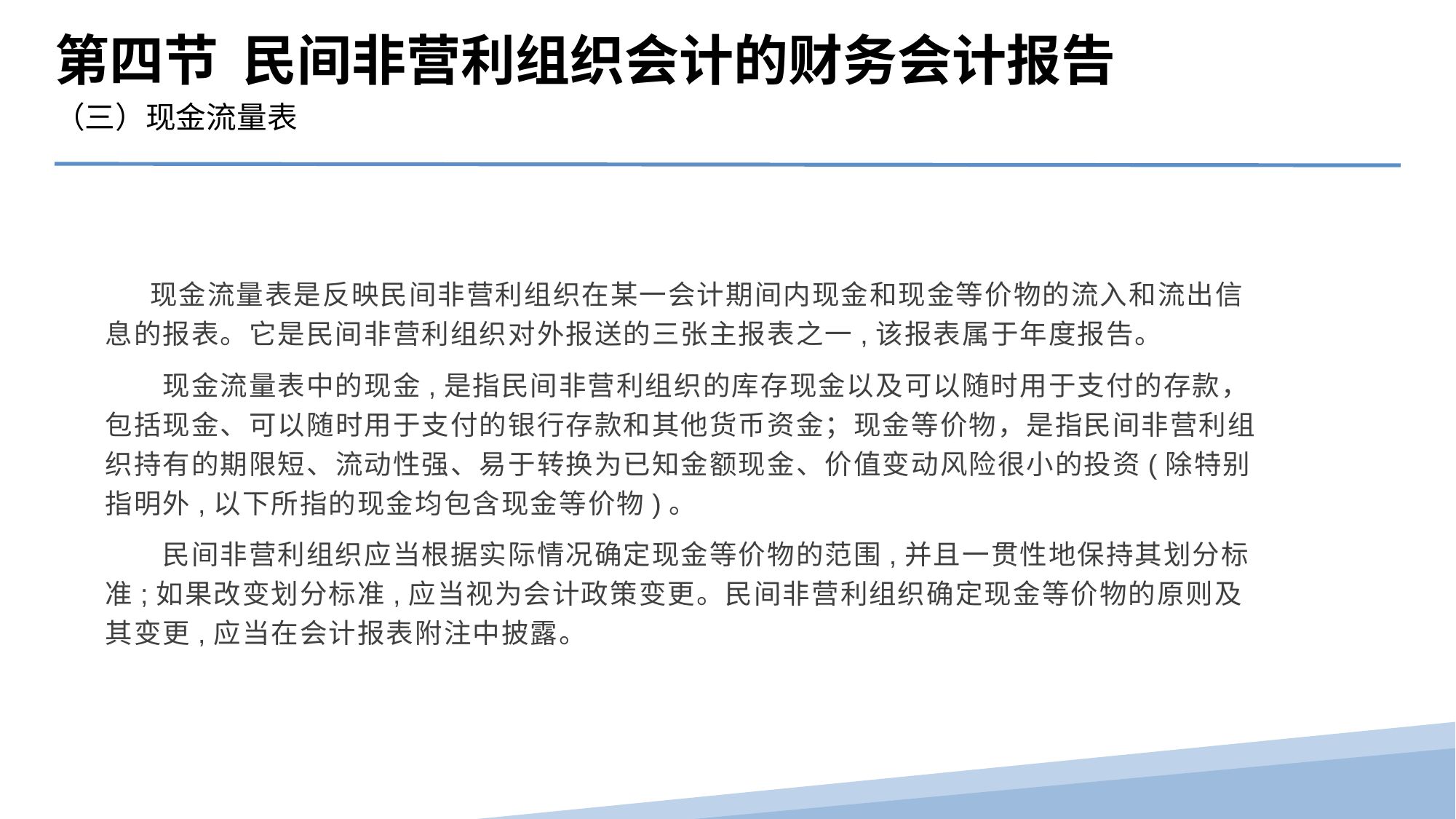

第四节  民间非营利组织会计的财务会计报告
（三）现金流量表
     现金流量表是反映民间非营利组织在某一会计期间内现金和现金等价物的流入和流出信息的报表。它是民间非营利组织对外报送的三张主报表之一,该报表属于年度报告。
　　现金流量表中的现金,是指民间非营利组织的库存现金以及可以随时用于支付的存款，包括现金、可以随时用于支付的银行存款和其他货币资金；现金等价物，是指民间非营利组织持有的期限短、流动性强、易于转换为已知金额现金、价值变动风险很小的投资(除特别指明外,以下所指的现金均包含现金等价物)。
　　民间非营利组织应当根据实际情况确定现金等价物的范围,并且一贯性地保持其划分标准;如果改变划分标准,应当视为会计政策变更。民间非营利组织确定现金等价物的原则及其变更,应当在会计报表附注中披露。